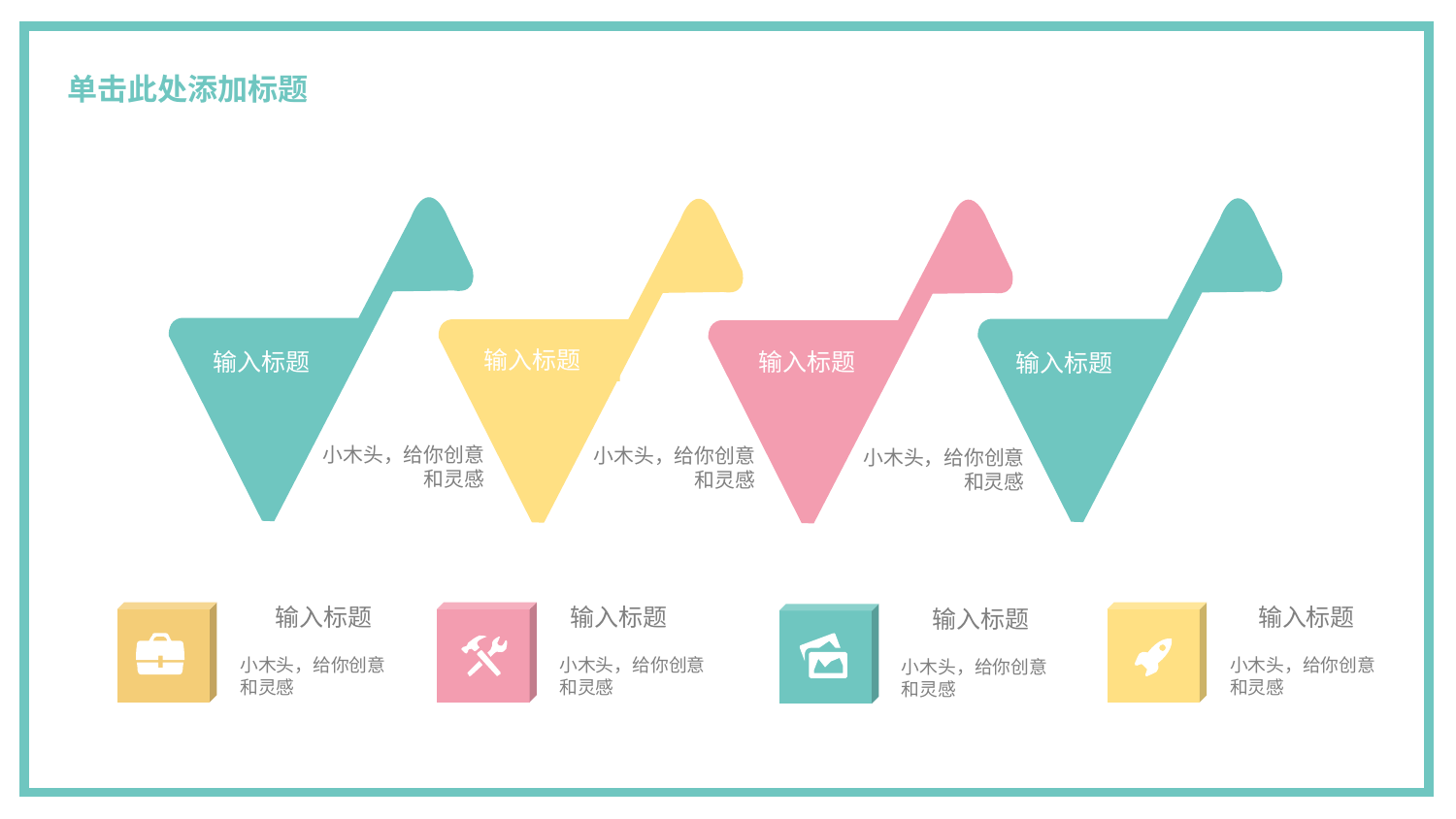

# 单击此处添加标题

输入标题

输入标题

输入标题

输入标题

小木头，给你创意和灵感

小木头，给你创意和灵感

小木头，给你创意和灵感

输入标题

小木头，给你创意和灵感

输入标题

小木头，给你创意和灵感

输入标题

小木头，给你创意和灵感

输入标题

小木头，给你创意和灵感